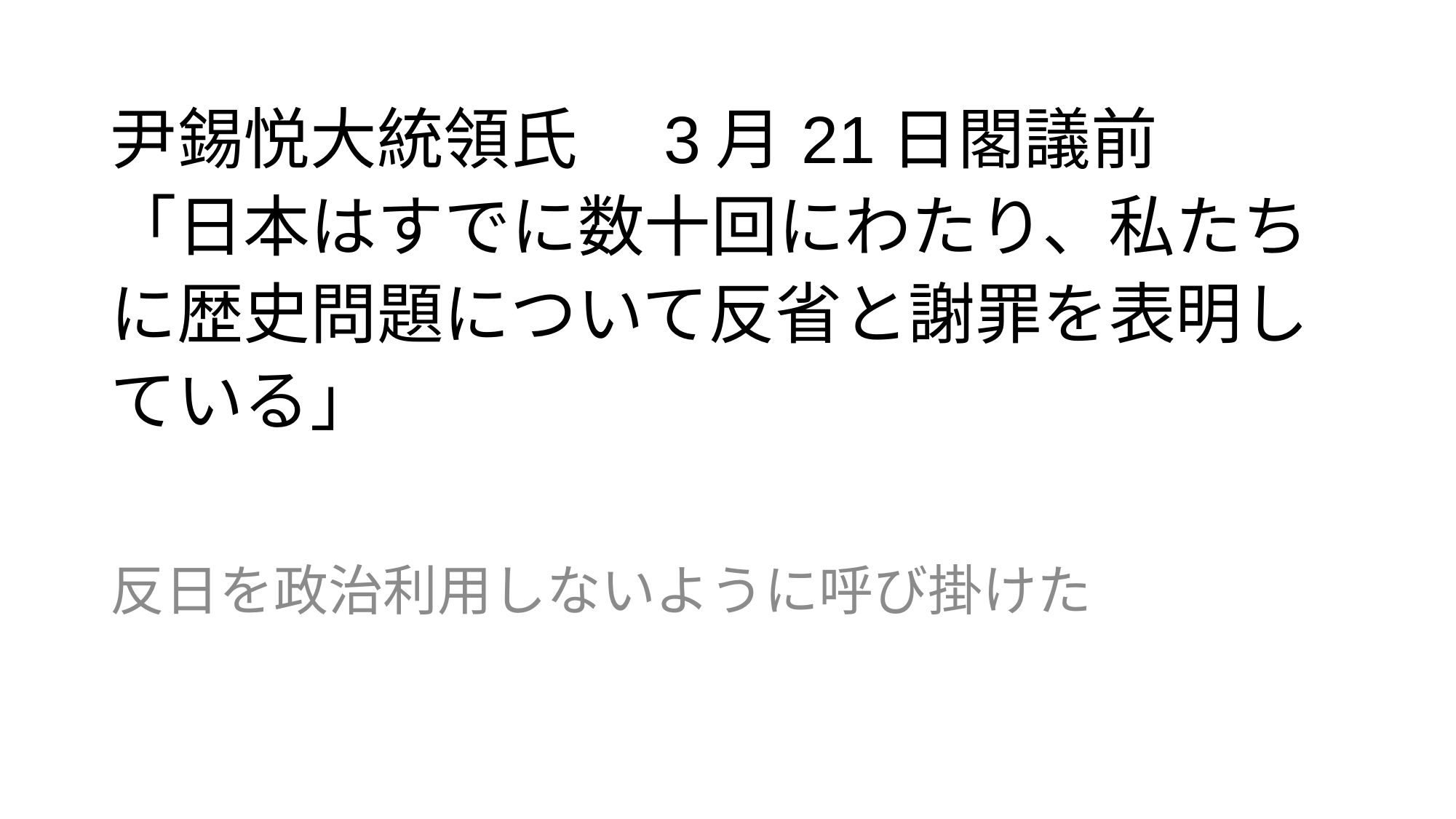

# 尹錫悦大統領氏　3月21日閣議前 「日本はすでに数十回にわたり、私たちに歴史問題について反省と謝罪を表明している」
反日を政治利用しないように呼び掛けた